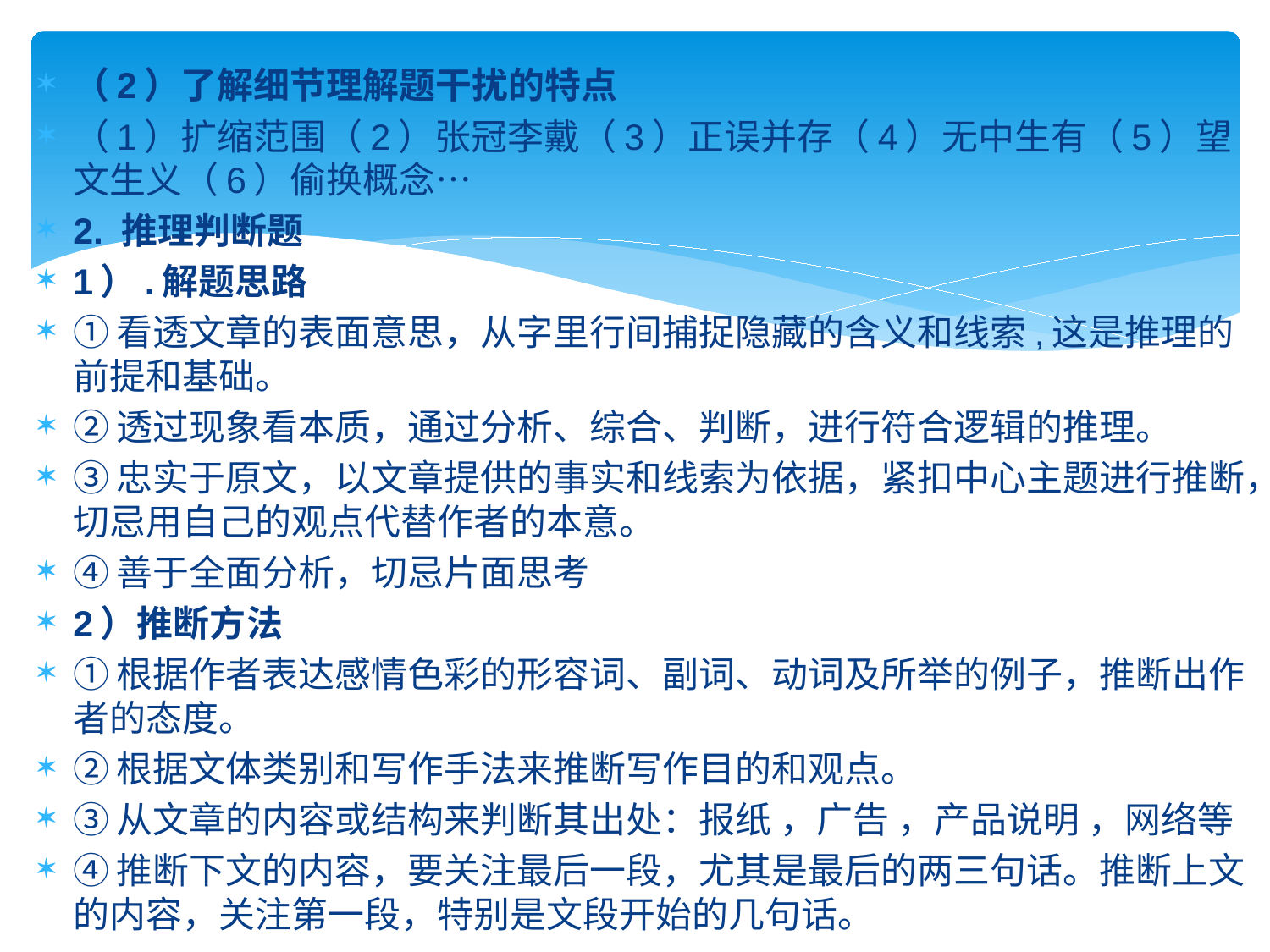

（2）了解细节理解题干扰的特点
（1）扩缩范围（2）张冠李戴（3）正误并存（4）无中生有（5）望文生义（6）偷换概念…
2. 推理判断题
1）.解题思路
①看透文章的表面意思，从字里行间捕捉隐藏的含义和线索,这是推理的前提和基础。
②透过现象看本质，通过分析、综合、判断，进行符合逻辑的推理。
③忠实于原文，以文章提供的事实和线索为依据，紧扣中心主题进行推断，切忌用自己的观点代替作者的本意。
④善于全面分析，切忌片面思考
2）推断方法
①根据作者表达感情色彩的形容词、副词、动词及所举的例子，推断出作者的态度。
②根据文体类别和写作手法来推断写作目的和观点。
③从文章的内容或结构来判断其出处：报纸 ，广告 ，产品说明 ，网络等
④推断下文的内容，要关注最后一段，尤其是最后的两三句话。推断上文的内容，关注第一段，特别是文段开始的几句话。